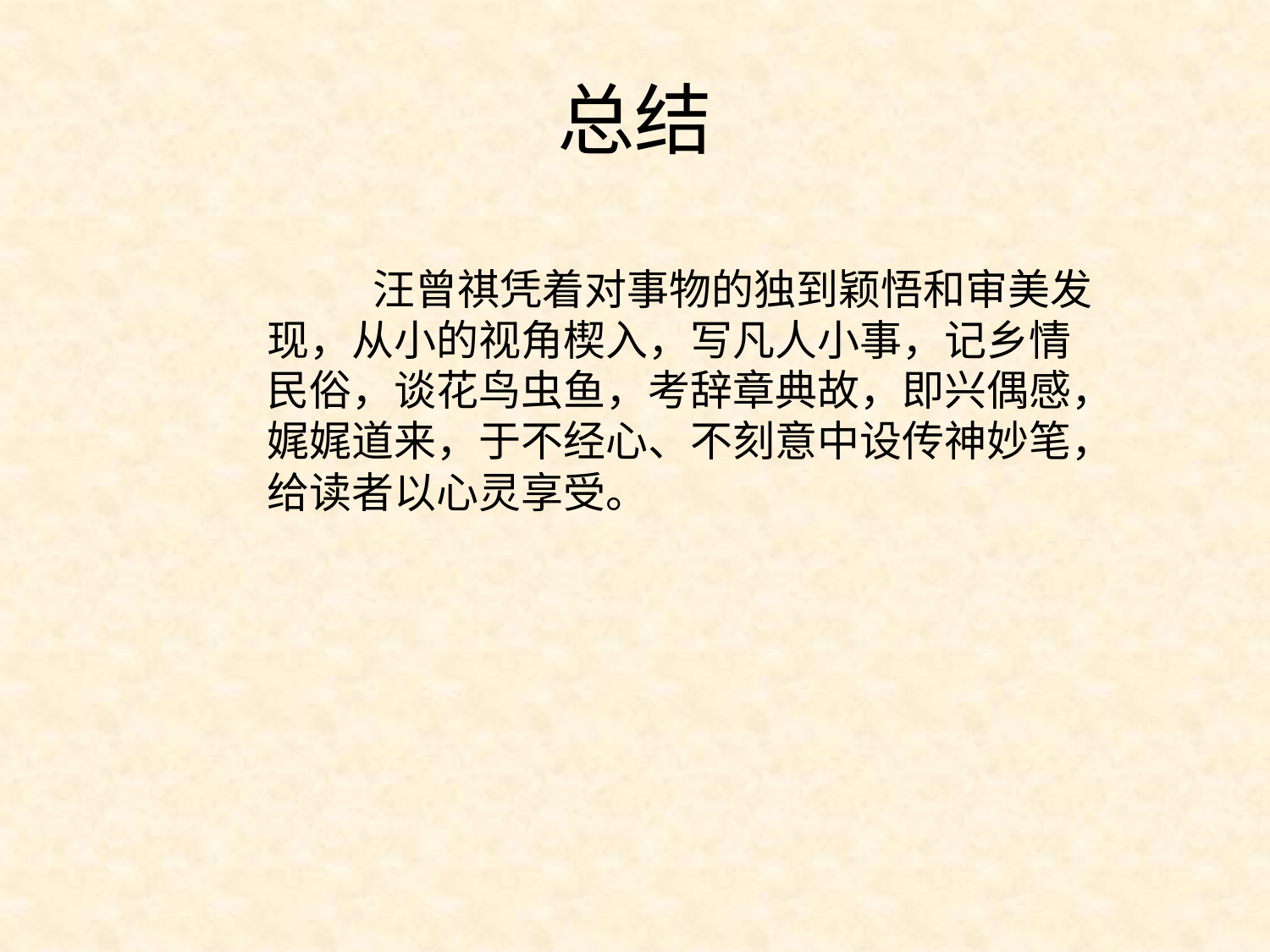

# 总结
          汪曾祺凭着对事物的独到颖悟和审美发现，从小的视角楔入，写凡人小事，记乡情民俗，谈花鸟虫鱼，考辞章典故，即兴偶感，娓娓道来，于不经心、不刻意中设传神妙笔，给读者以心灵享受。